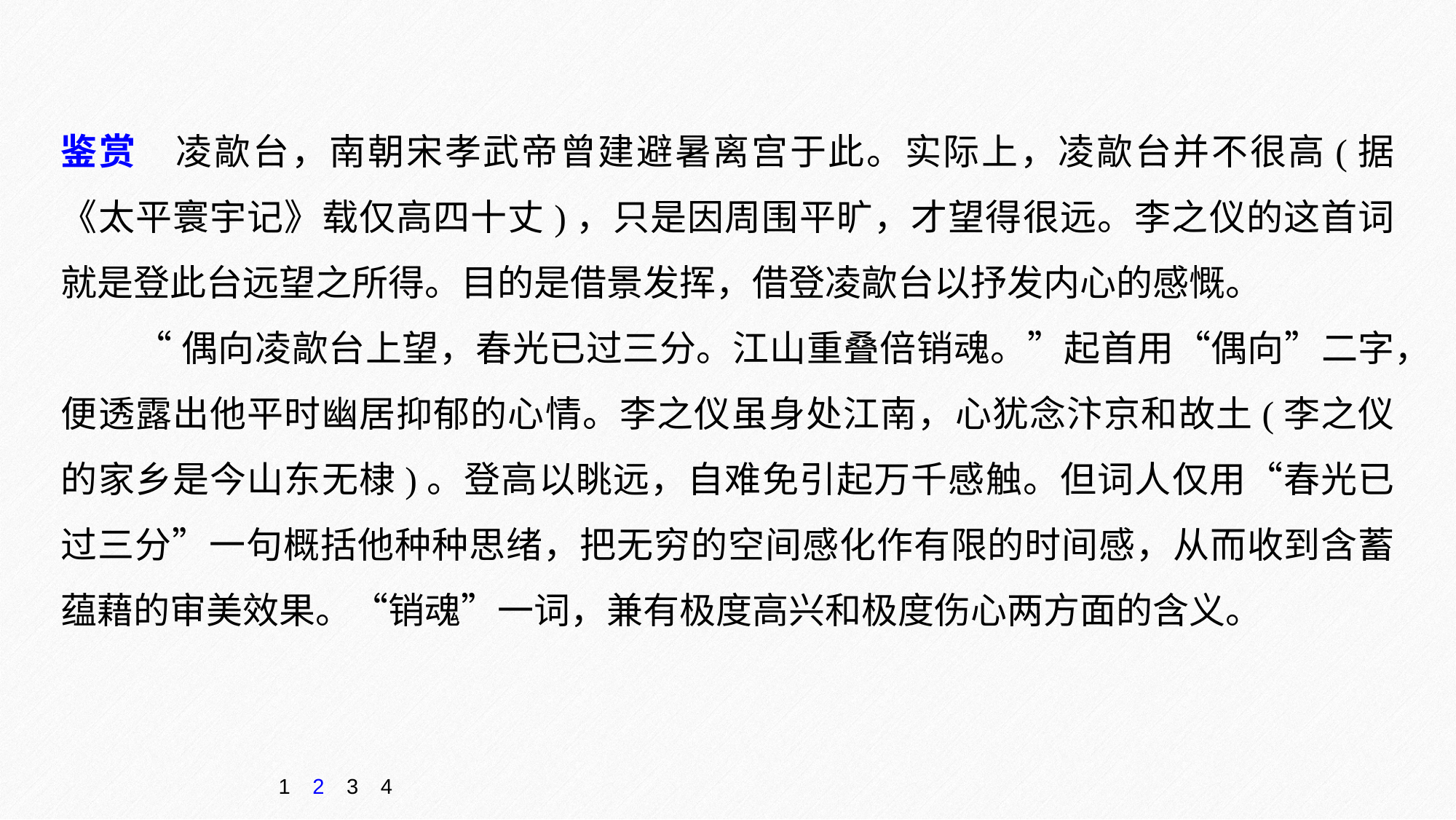

鉴赏　凌歊台，南朝宋孝武帝曾建避暑离宫于此。实际上，凌歊台并不很高(据《太平寰宇记》载仅高四十丈)，只是因周围平旷，才望得很远。李之仪的这首词就是登此台远望之所得。目的是借景发挥，借登凌歊台以抒发内心的感慨。
“偶向凌歊台上望，春光已过三分。江山重叠倍销魂。”起首用“偶向”二字，便透露出他平时幽居抑郁的心情。李之仪虽身处江南，心犹念汴京和故土(李之仪的家乡是今山东无棣)。登高以眺远，自难免引起万千感触。但词人仅用“春光已过三分”一句概括他种种思绪，把无穷的空间感化作有限的时间感，从而收到含蓄蕴藉的审美效果。“销魂”一词，兼有极度高兴和极度伤心两方面的含义。
1
2
3
4